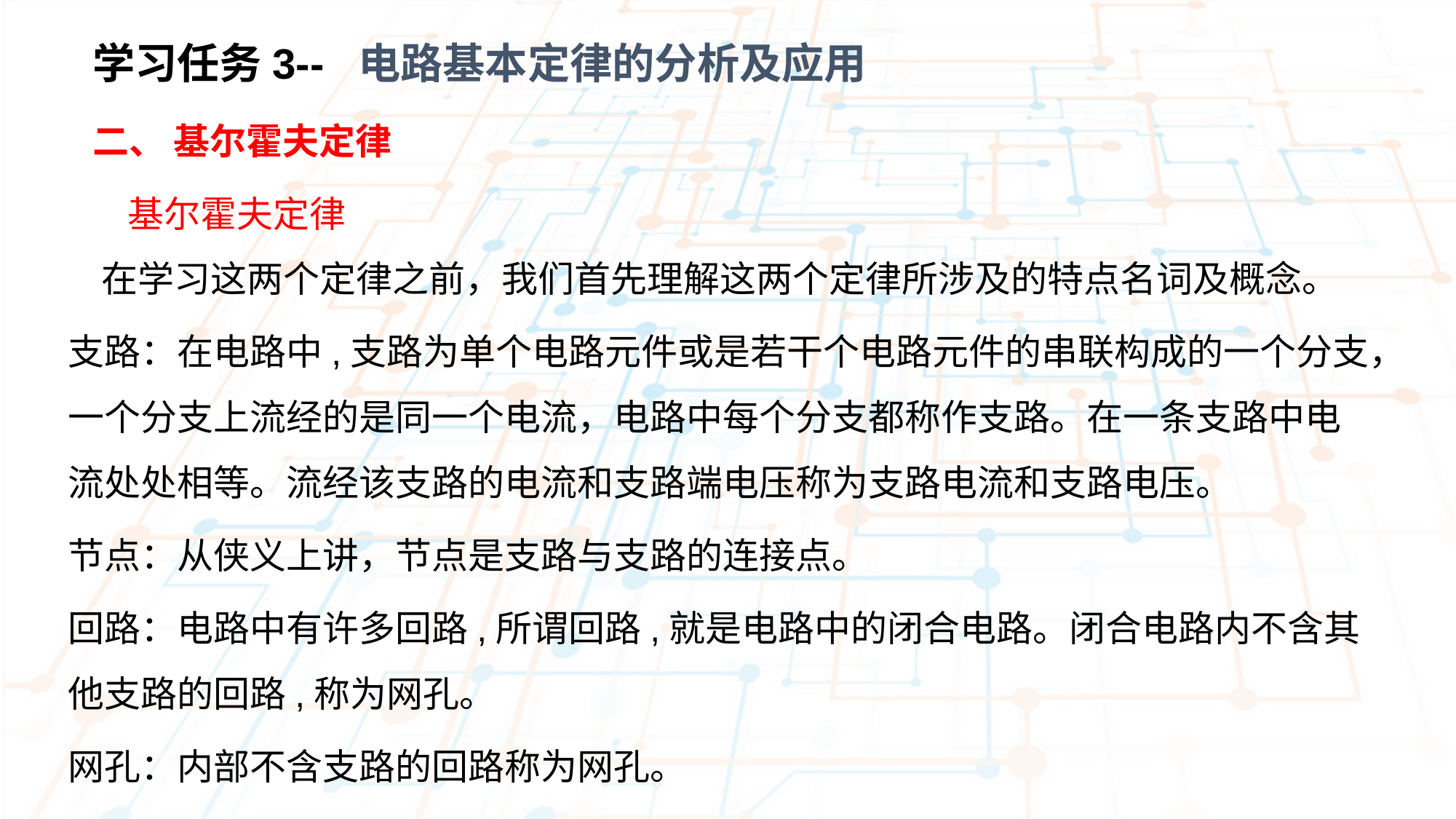

学习任务3--  电路基本定律的分析及应用
二、 基尔霍夫定律

  基尔霍夫定律

   在学习这两个定律之前，我们首先理解这两个定律所涉及的特点名词及概念。
支路：在电路中,支路为单个电路元件或是若干个电路元件的串联构成的一个分支，一个分支上流经的是同一个电流，电路中每个分支都称作支路。在一条支路中电流处处相等。流经该支路的电流和支路端电压称为支路电流和支路电压。
节点：从侠义上讲，节点是支路与支路的连接点。
回路：电路中有许多回路,所谓回路,就是电路中的闭合电路。闭合电路内不含其他支路的回路,称为网孔。
网孔：内部不含支路的回路称为网孔。